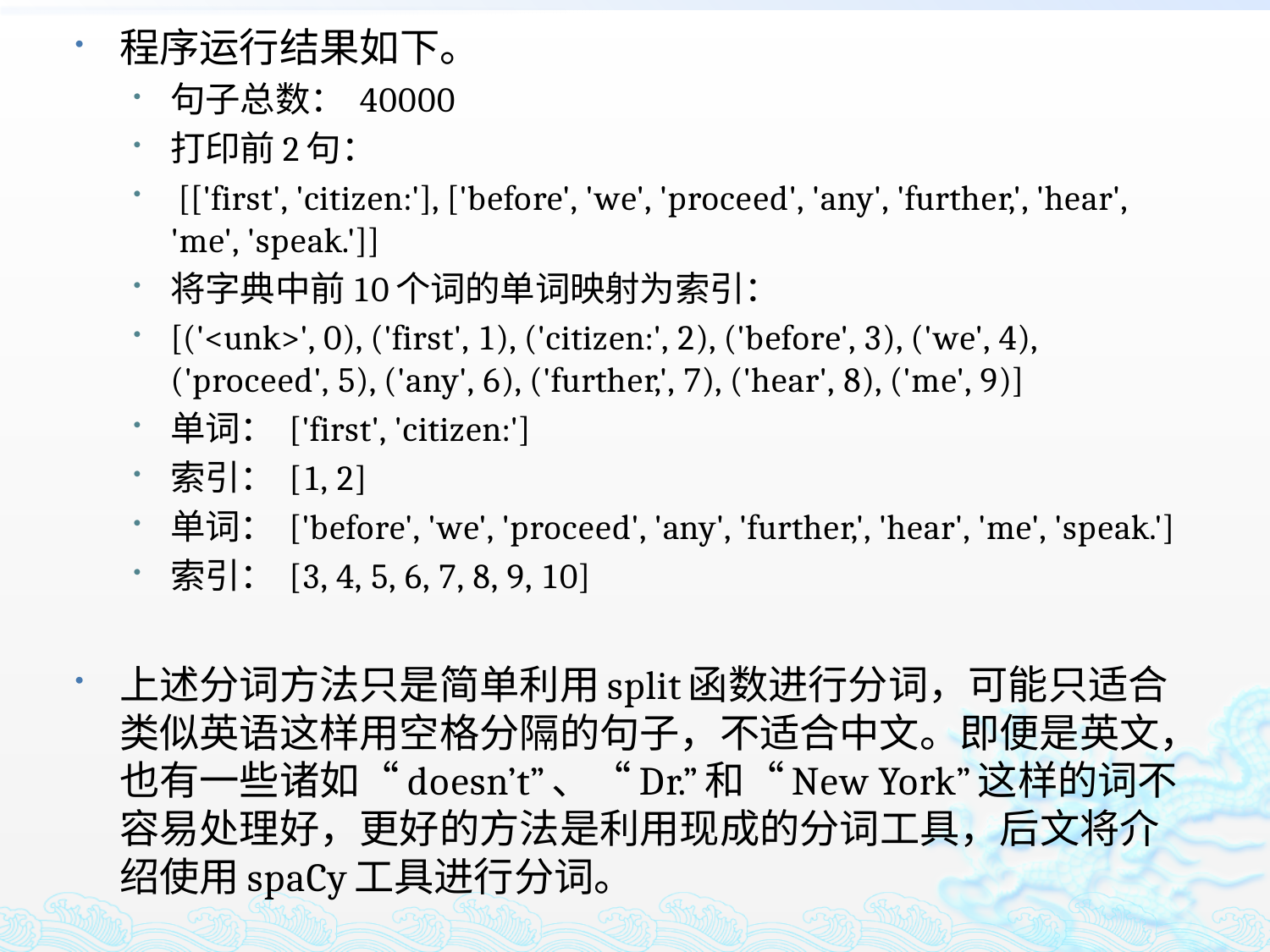

程序运行结果如下。
句子总数： 40000
打印前2句：
 [['first', 'citizen:'], ['before', 'we', 'proceed', 'any', 'further,', 'hear', 'me', 'speak.']]
将字典中前10个词的单词映射为索引：
[('<unk>', 0), ('first', 1), ('citizen:', 2), ('before', 3), ('we', 4), ('proceed', 5), ('any', 6), ('further,', 7), ('hear', 8), ('me', 9)]
单词： ['first', 'citizen:']
索引： [1, 2]
单词： ['before', 'we', 'proceed', 'any', 'further,', 'hear', 'me', 'speak.']
索引： [3, 4, 5, 6, 7, 8, 9, 10]

上述分词方法只是简单利用split函数进行分词，可能只适合类似英语这样用空格分隔的句子，不适合中文。即便是英文，也有一些诸如“doesn’t”、“Dr.”和“New York”这样的词不容易处理好，更好的方法是利用现成的分词工具，后文将介绍使用spaCy工具进行分词。